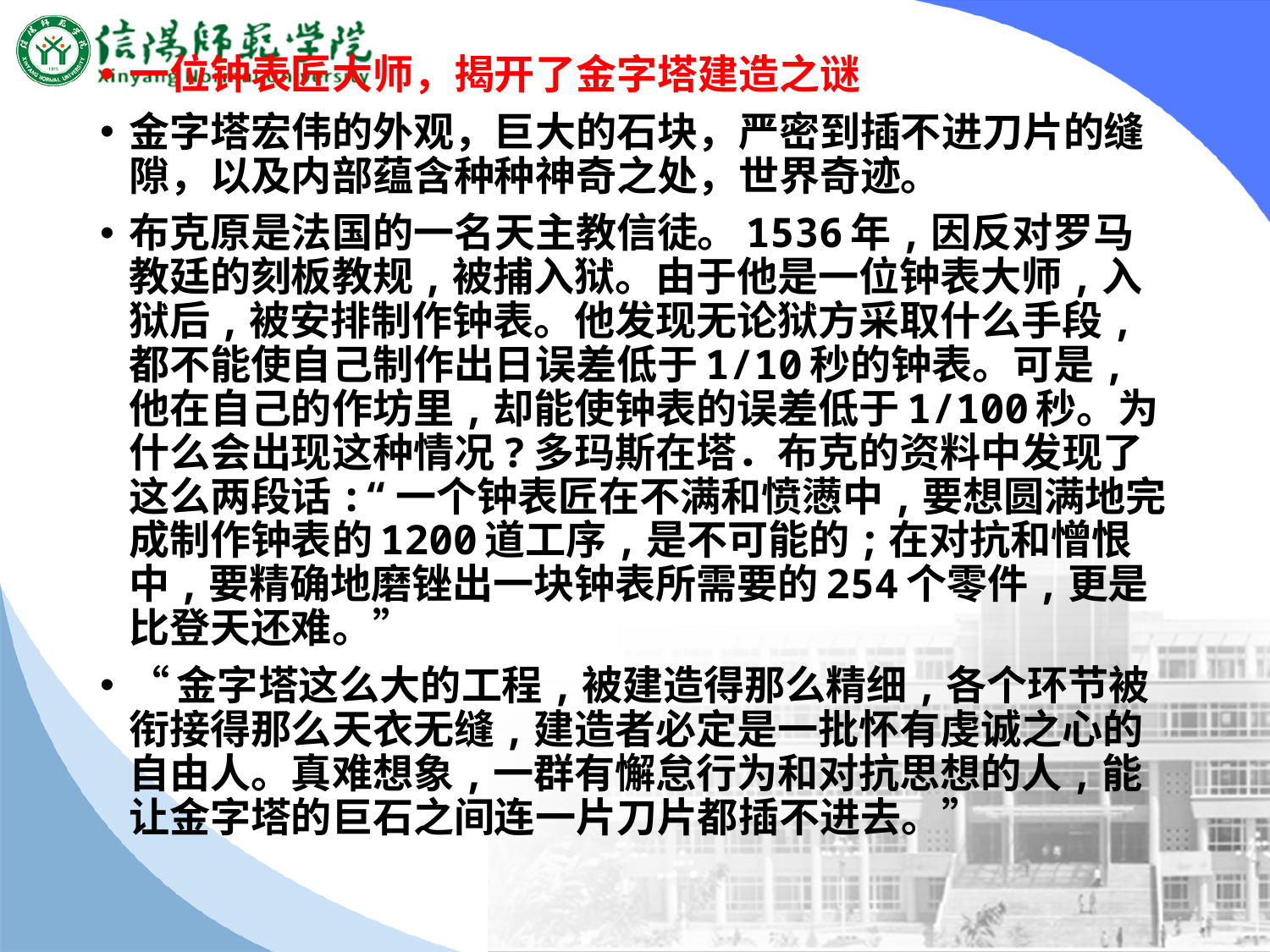

一位钟表匠大师，揭开了金字塔建造之谜
金字塔宏伟的外观，巨大的石块，严密到插不进刀片的缝隙，以及内部蕴含种种神奇之处，世界奇迹。
布克原是法国的一名天主教信徒。1536年,因反对罗马教廷的刻板教规,被捕入狱。由于他是一位钟表大师,入狱后,被安排制作钟表。他发现无论狱方采取什么手段,都不能使自己制作出日误差低于1/10秒的钟表。可是,他在自己的作坊里,却能使钟表的误差低于1/100秒。为什么会出现这种情况?多玛斯在塔．布克的资料中发现了这么两段话:“一个钟表匠在不满和愤懑中,要想圆满地完成制作钟表的1200道工序,是不可能的;在对抗和憎恨中,要精确地磨锉出一块钟表所需要的254个零件,更是比登天还难。”
“金字塔这么大的工程,被建造得那么精细,各个环节被衔接得那么天衣无缝,建造者必定是一批怀有虔诚之心的自由人。真难想象,一群有懈怠行为和对抗思想的人,能让金字塔的巨石之间连一片刀片都插不进去。”

#